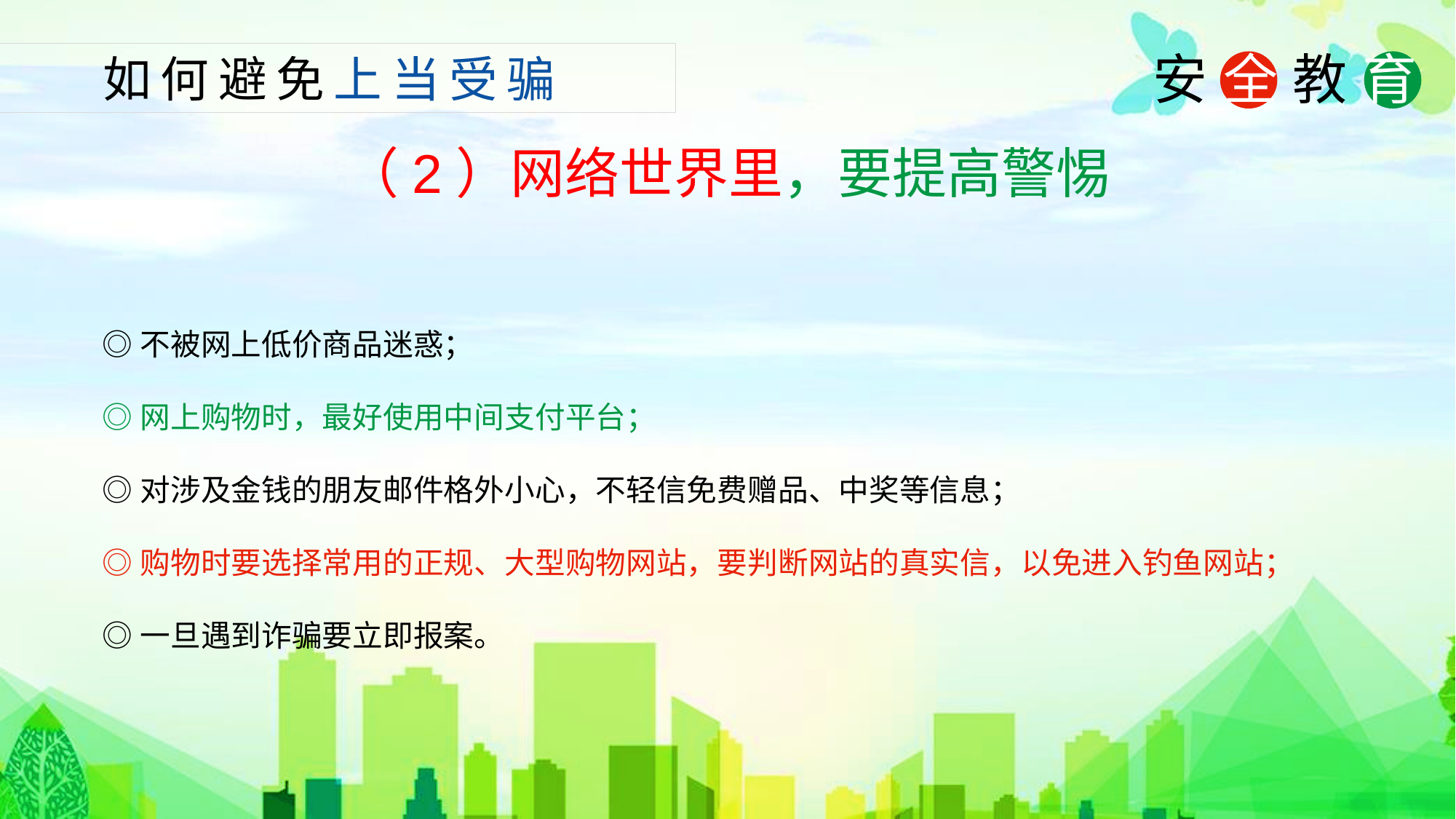

如何避免上当受骗
（2）网络世界里，要提高警惕
◎不被网上低价商品迷惑；
◎网上购物时，最好使用中间支付平台；
◎对涉及金钱的朋友邮件格外小心，不轻信免费赠品、中奖等信息；
◎购物时要选择常用的正规、大型购物网站，要判断网站的真实信，以免进入钓鱼网站；
◎一旦遇到诈骗要立即报案。